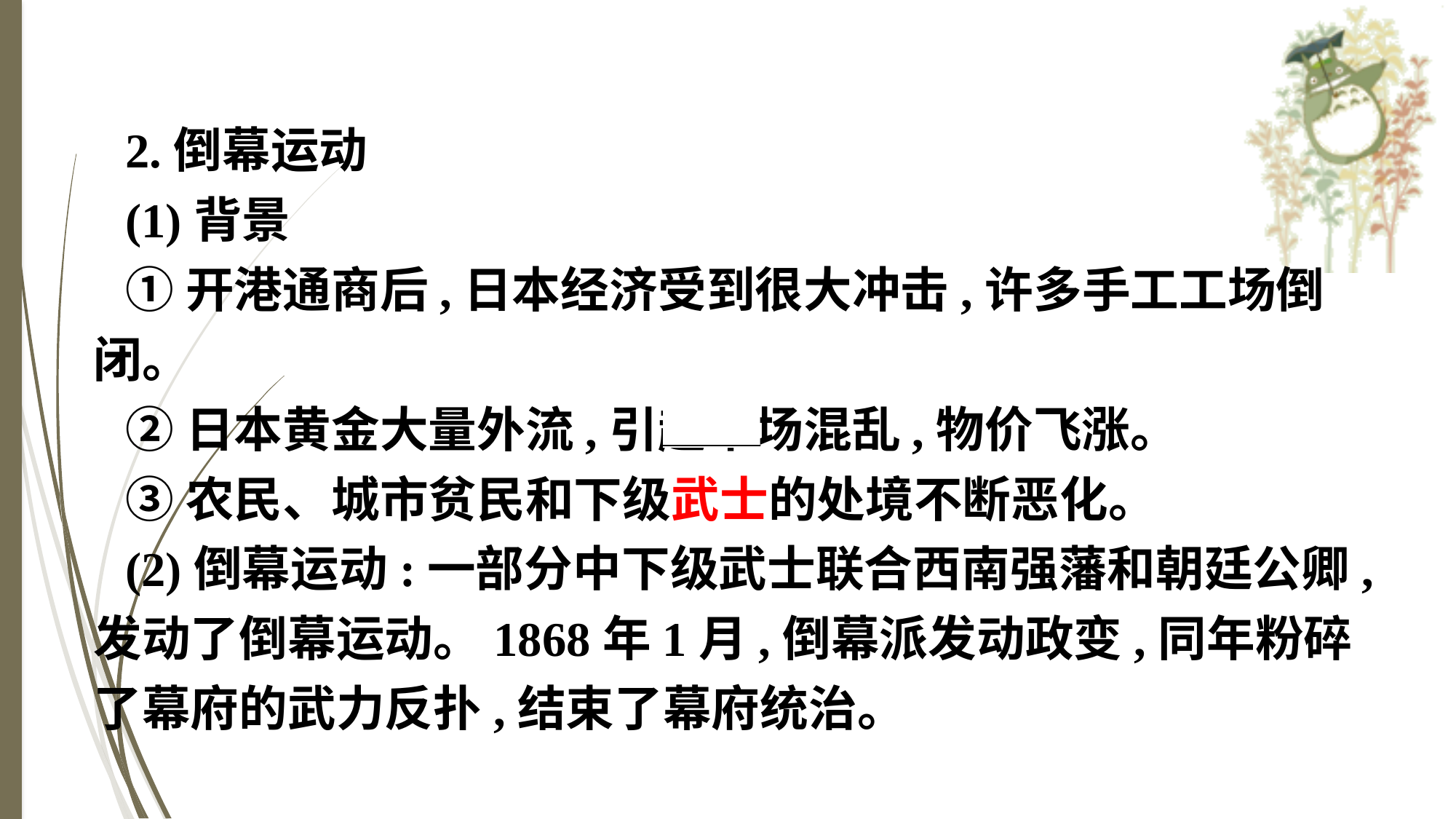

2.倒幕运动
(1)背景
①开港通商后,日本经济受到很大冲击,许多手工工场倒闭。
②日本黄金大量外流,引起市场混乱,物价飞涨。
③农民、城市贫民和下级武士的处境不断恶化。
(2)倒幕运动:一部分中下级武士联合西南强藩和朝廷公卿,发动了倒幕运动。1868年1月,倒幕派发动政变,同年粉碎了幕府的武力反扑,结束了幕府统治。